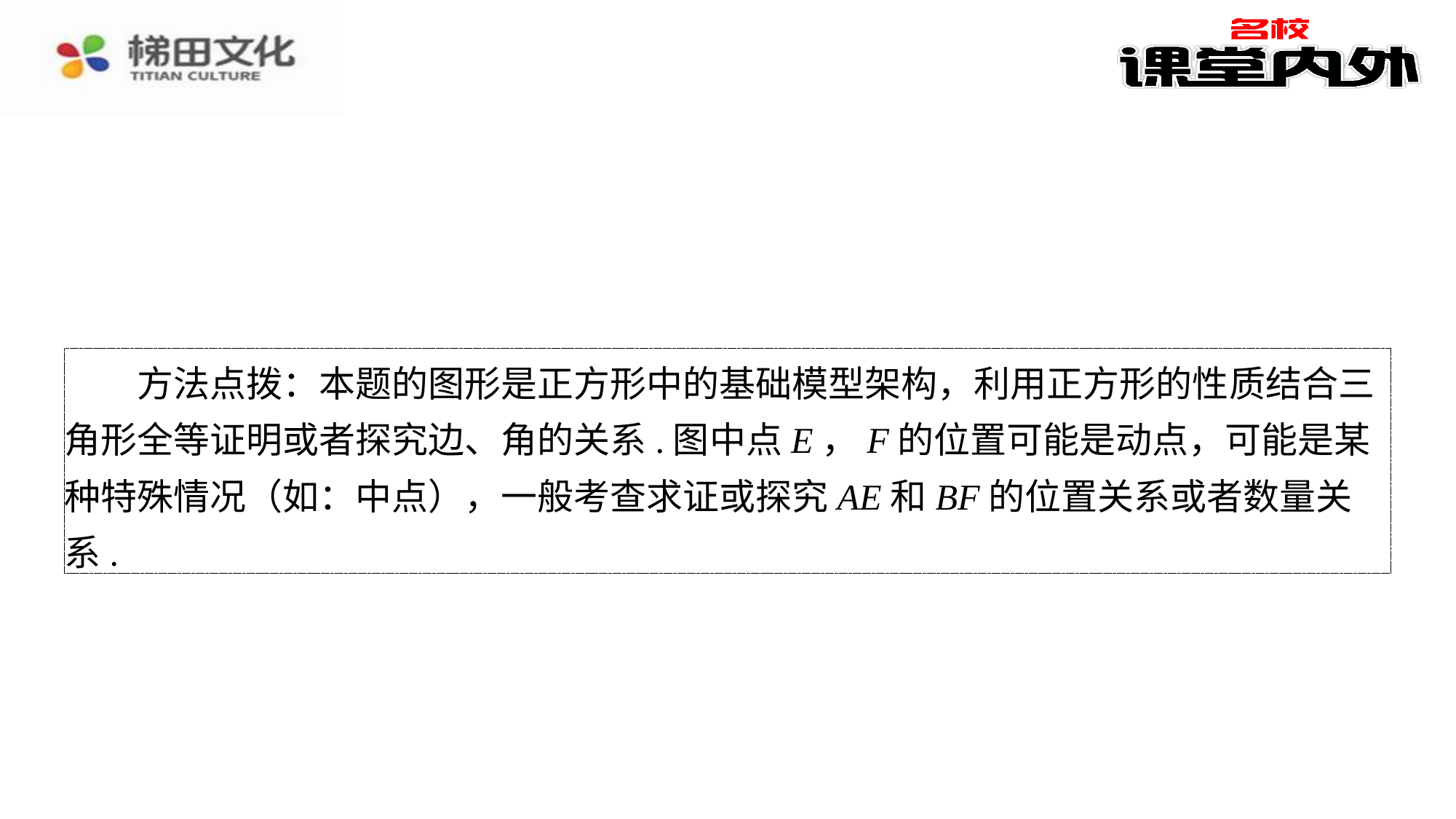

方法点拨：本题的图形是正方形中的基础模型架构，利用正方形的性质结合三角形全等证明或者探究边、角的关系.图中点E，F的位置可能是动点，可能是某种特殊情况（如：中点），一般考查求证或探究AE和BF的位置关系或者数量关系.